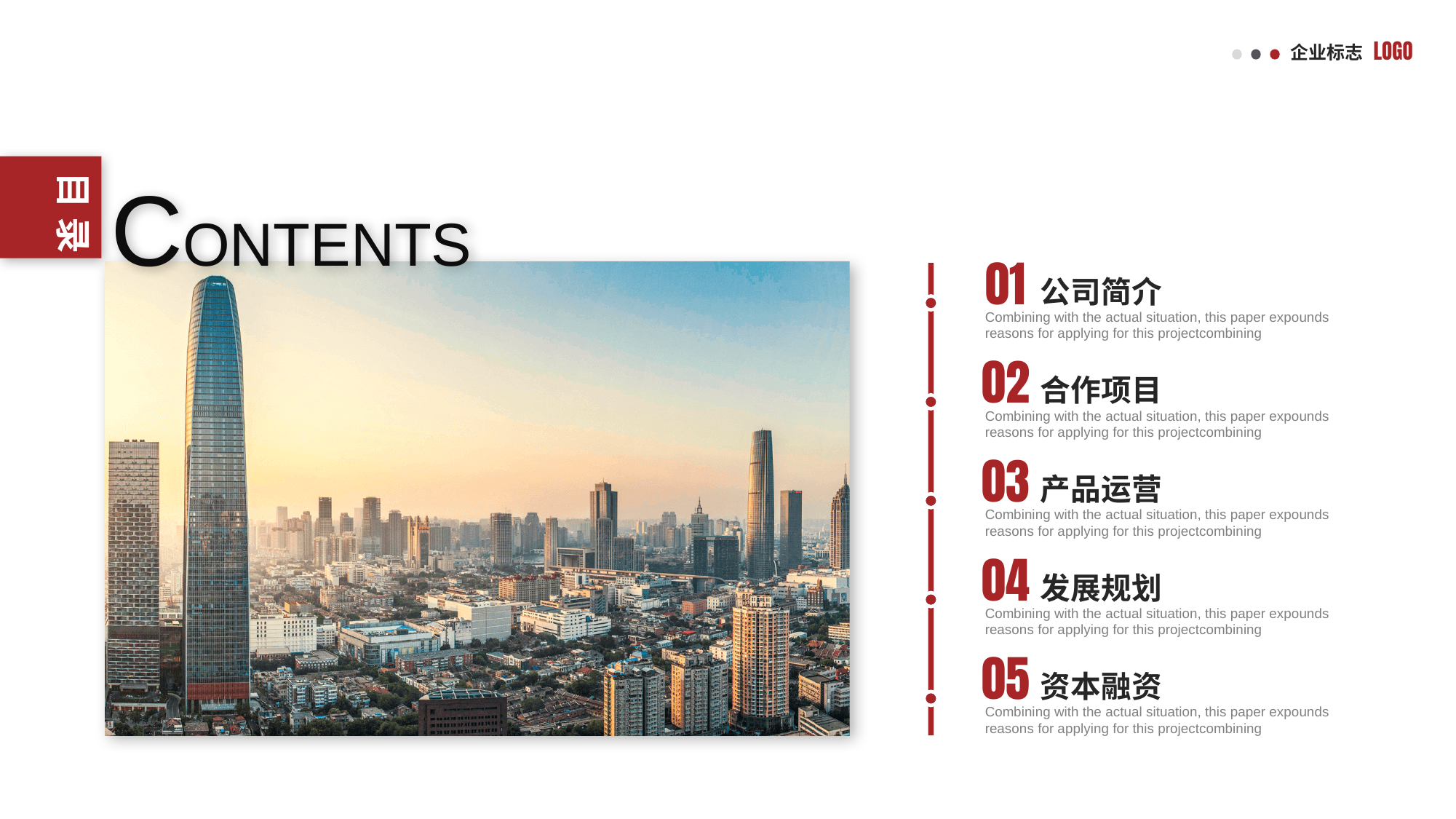

LOGO
企业标志

https://www.ypppt.com/

目录
CONTENTS
01
公司简介
Combining with the actual situation, this paper expounds  reasons for applying for this projectcombining

02
合作项目
Combining with the actual situation, this paper expounds  reasons for applying for this projectcombining

03
产品运营
Combining with the actual situation, this paper expounds  reasons for applying for this projectcombining

04
发展规划
Combining with the actual situation, this paper expounds  reasons for applying for this projectcombining

05
资本融资
Combining with the actual situation, this paper expounds  reasons for applying for this projectcombining